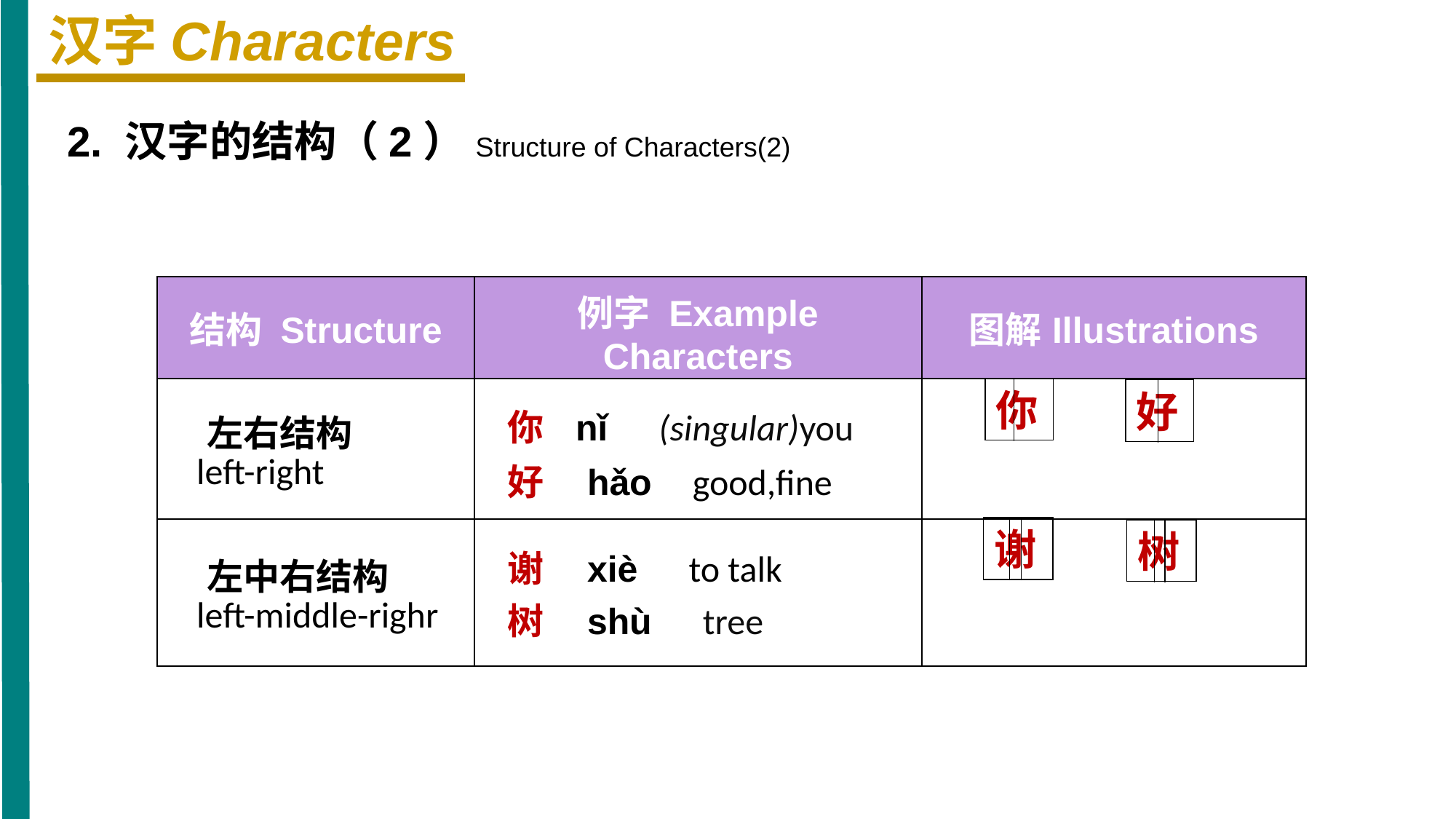

汉字Characters
2. 汉字的结构（2）Structure of Characters(2)

| 结构 Structure | 例字 Example Characters | 图解Illustrations |
| --- | --- | --- |
| 左右结构 left-right | 你 nǐ (singular)you 好 hǎo good,fine |  |
| 左中右结构 left-middle-righr | 谢 xiè to talk 树 shù tree |  |
你
好
谢
树